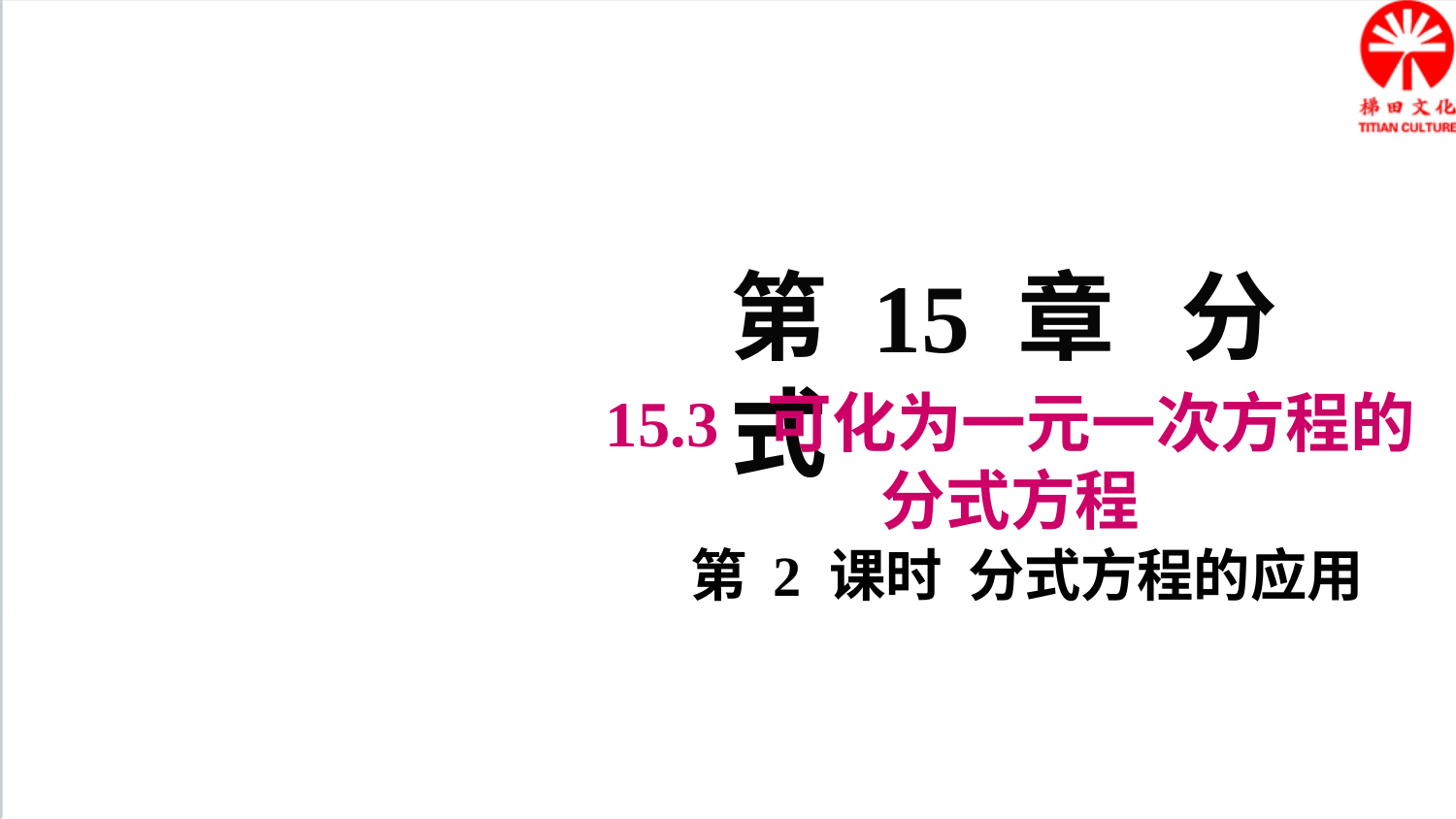

第 15 章   分 式
15.3  可化为一元一次方程的
分式方程
 第 2 课时  分式方程的应用